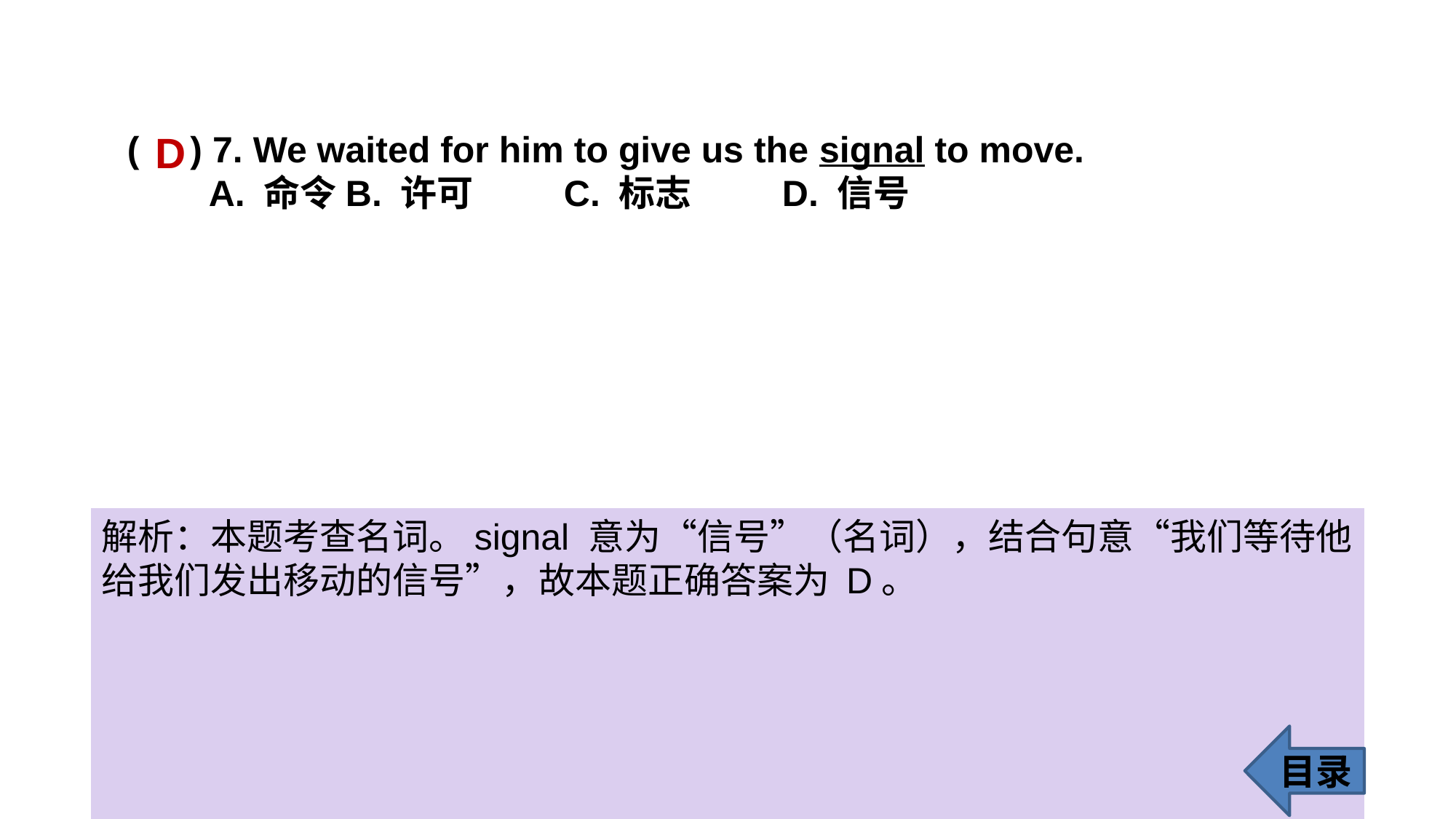

D
(     ) 7. We waited for him to give us the signal to move.
        A. 命令 	B. 许可 	C. 标志 	D. 信号
解析：本题考查名词。signal 意为“信号”（名词），结合句意“我们等待他
给我们发出移动的信号”，故本题正确答案为 D。

目录
11